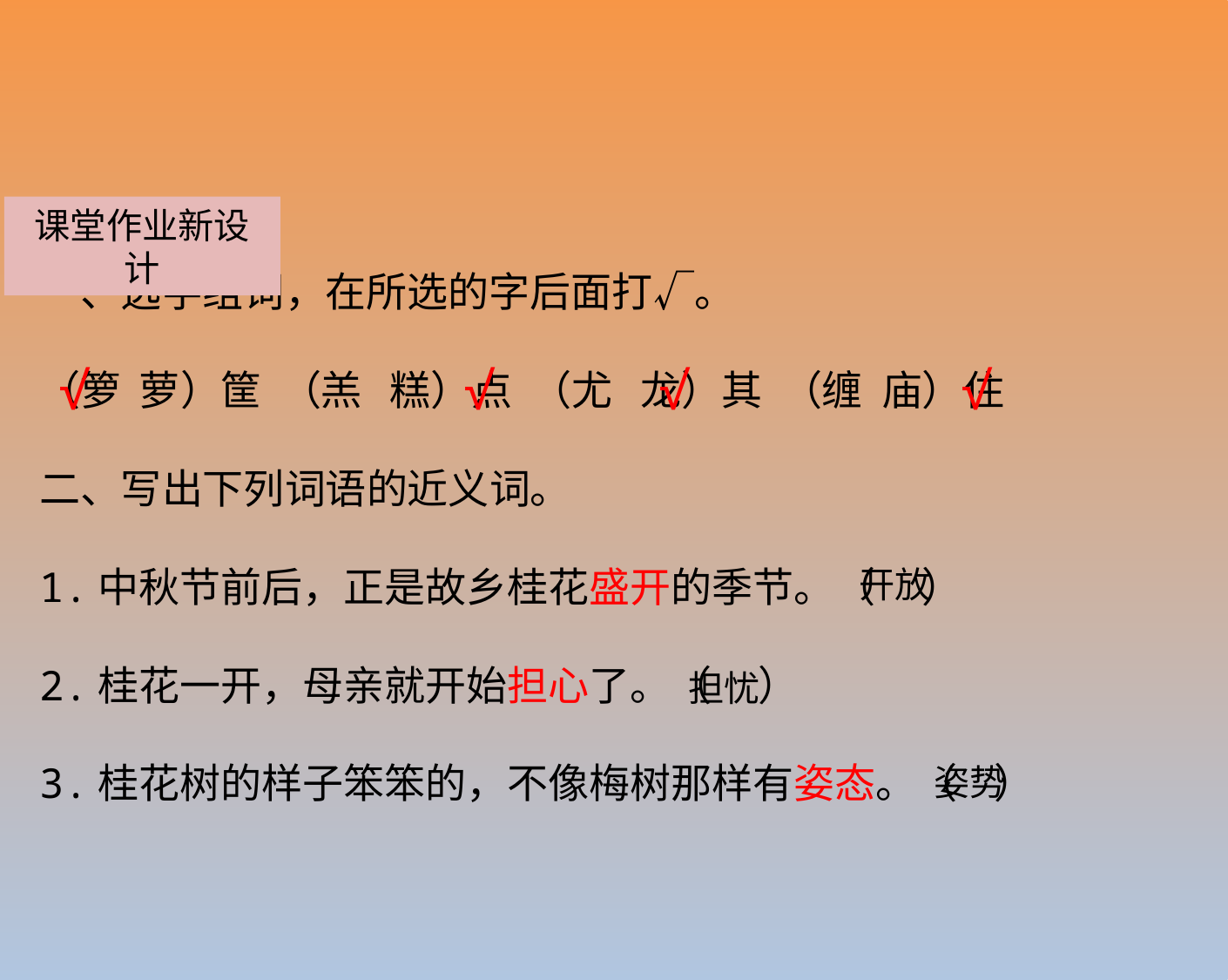

课堂作业新设计
一、选字组词，在所选的字后面打√。

（箩  萝）筐  （羔   糕）点  （尤   龙）其  （缠  庙）住

二、写出下列词语的近义词。

1.中秋节前后，正是故乡桂花盛开的季节。（     ）

2.桂花一开，母亲就开始担心了。（     ）

3.桂花树的样子笨笨的，不像梅树那样有姿态。（    ）
√
√
√
√
开放
担忧
姿势